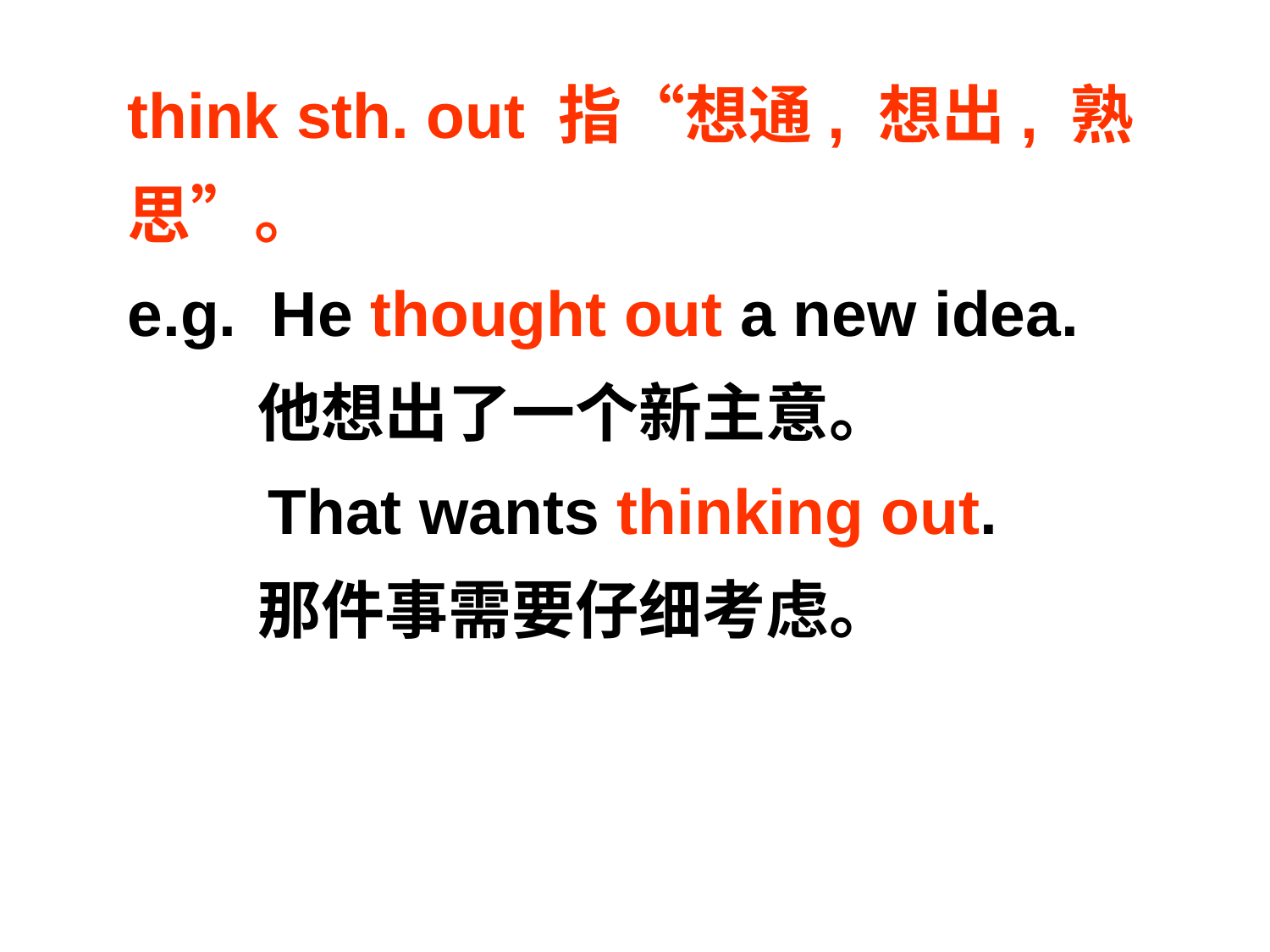

think sth. out 指“想通, 想出, 熟思”。
e.g.  He thought out a new idea.
        他想出了一个新主意。
        That wants thinking out.
        那件事需要仔细考虑。